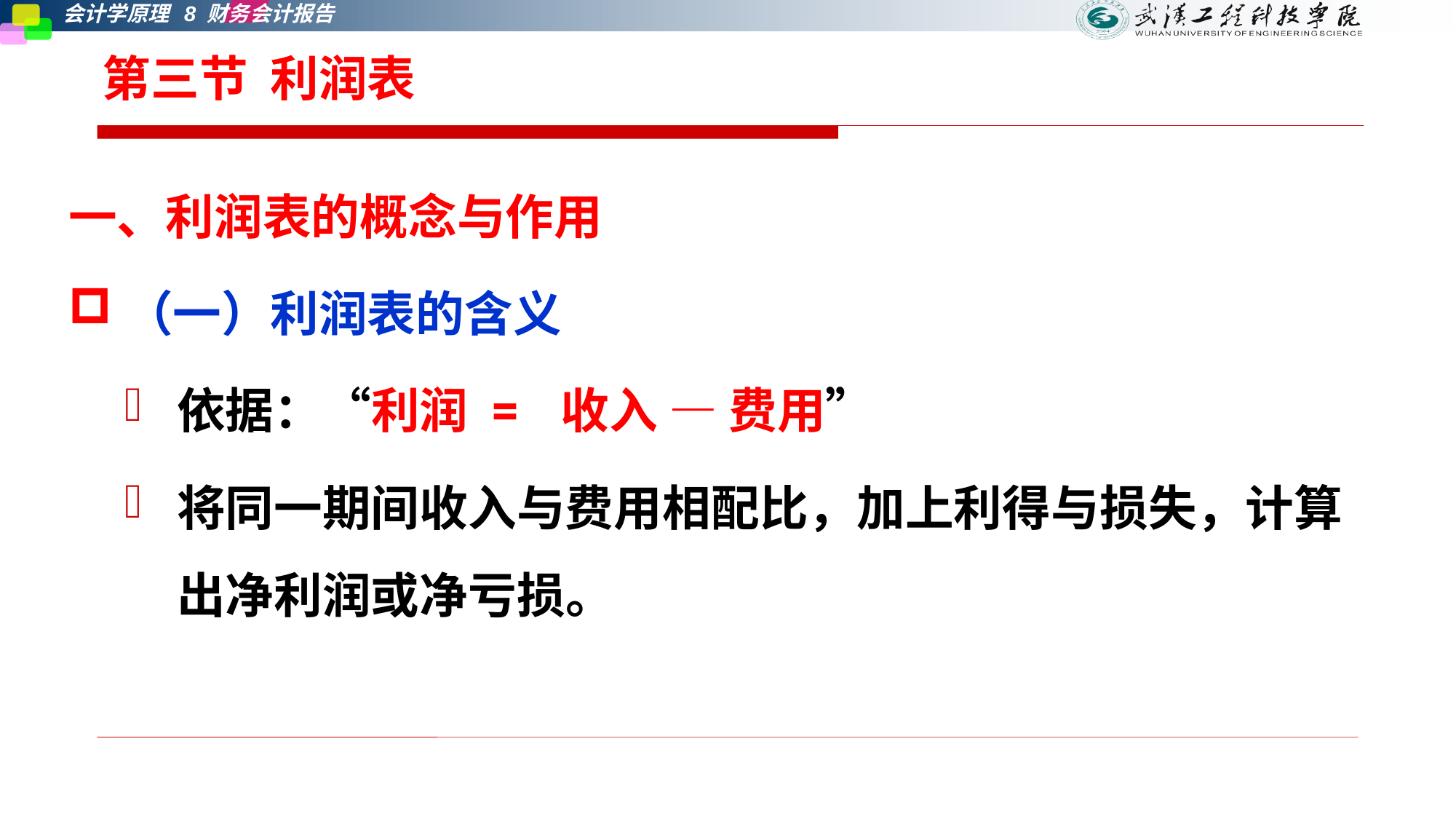

# 第三节  利润表
一、利润表的概念与作用
（一）利润表的含义
依据：“利润 = 收入 — 费用”
将同一期间收入与费用相配比，加上利得与损失，计算出净利润或净亏损。